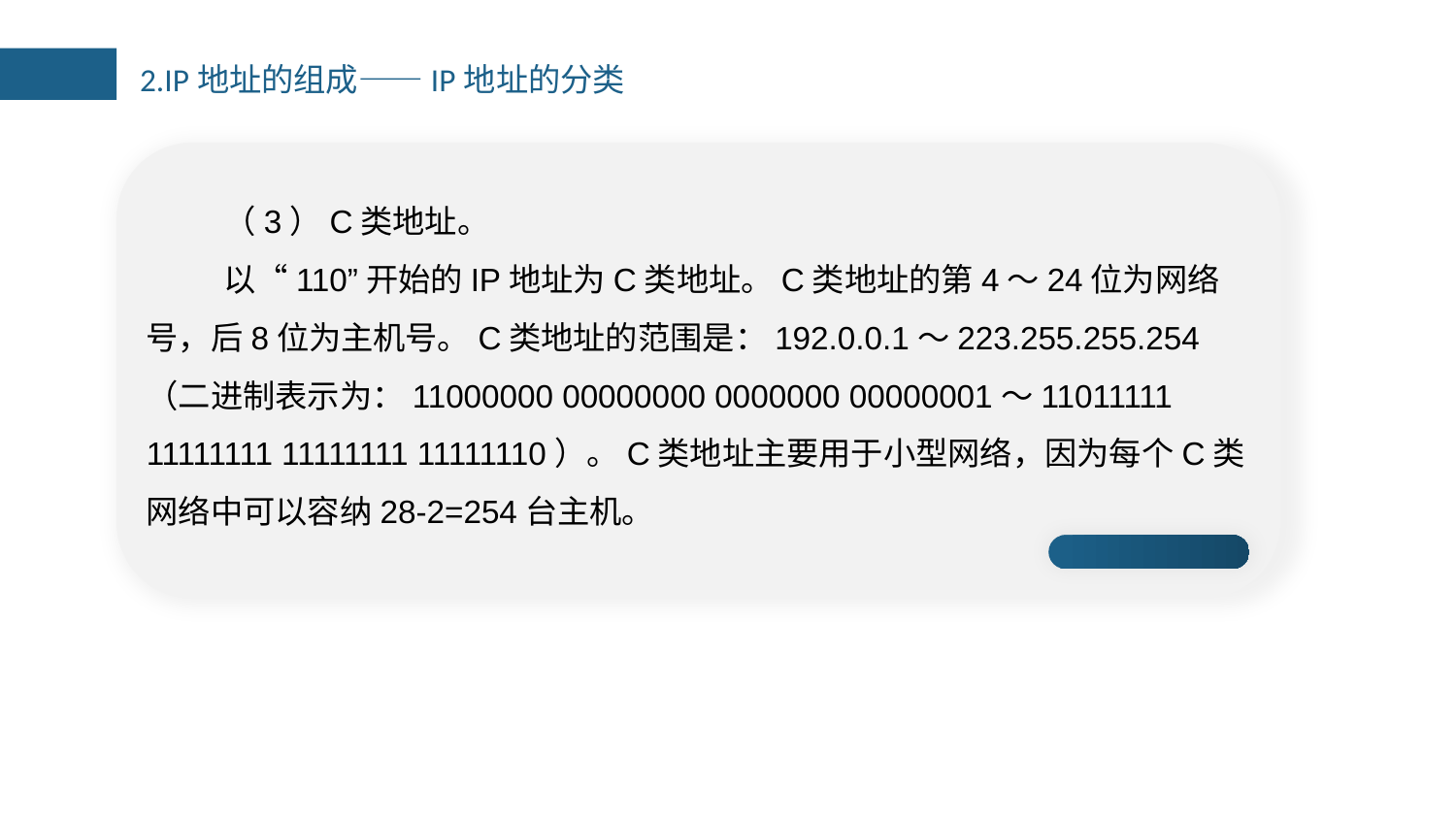

2.IP地址的组成——IP地址的分类

（3）C类地址。
以“110”开始的IP地址为C类地址。C类地址的第4～24位为网络号，后8位为主机号。C类地址的范围是：192.0.0.1～223.255.255.254（二进制表示为：11000000 00000000 0000000 00000001～11011111 11111111 11111111 11111110）。C类地址主要用于小型网络，因为每个C类网络中可以容纳28-2=254台主机。